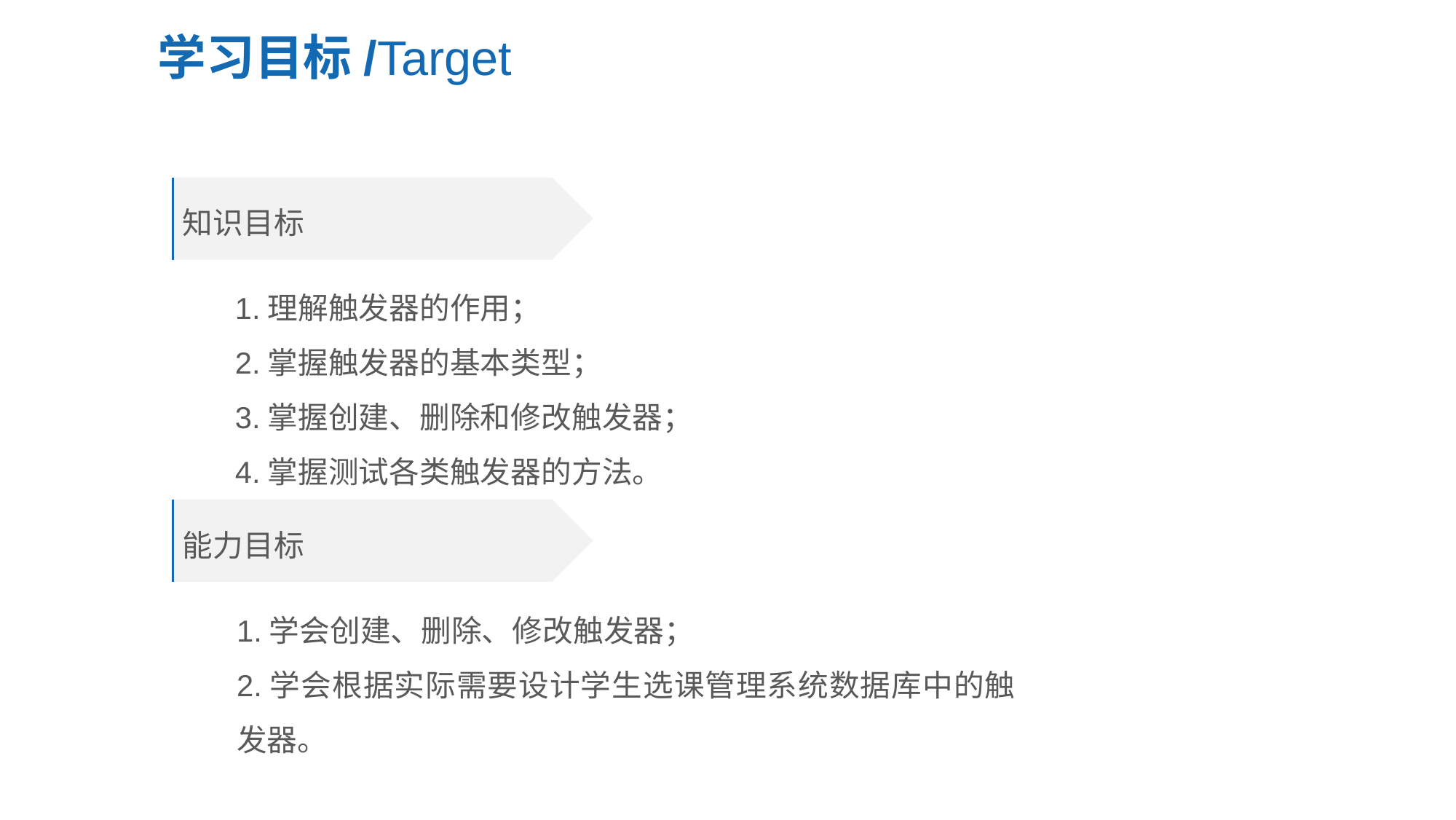

学习目标/Target
知识目标

1.理解触发器的作用；
2.掌握触发器的基本类型；
3.掌握创建、删除和修改触发器；
4.掌握测试各类触发器的方法。
能力目标

1.学会创建、删除、修改触发器；
2.学会根据实际需要设计学生选课管理系统数据库中的触发器。